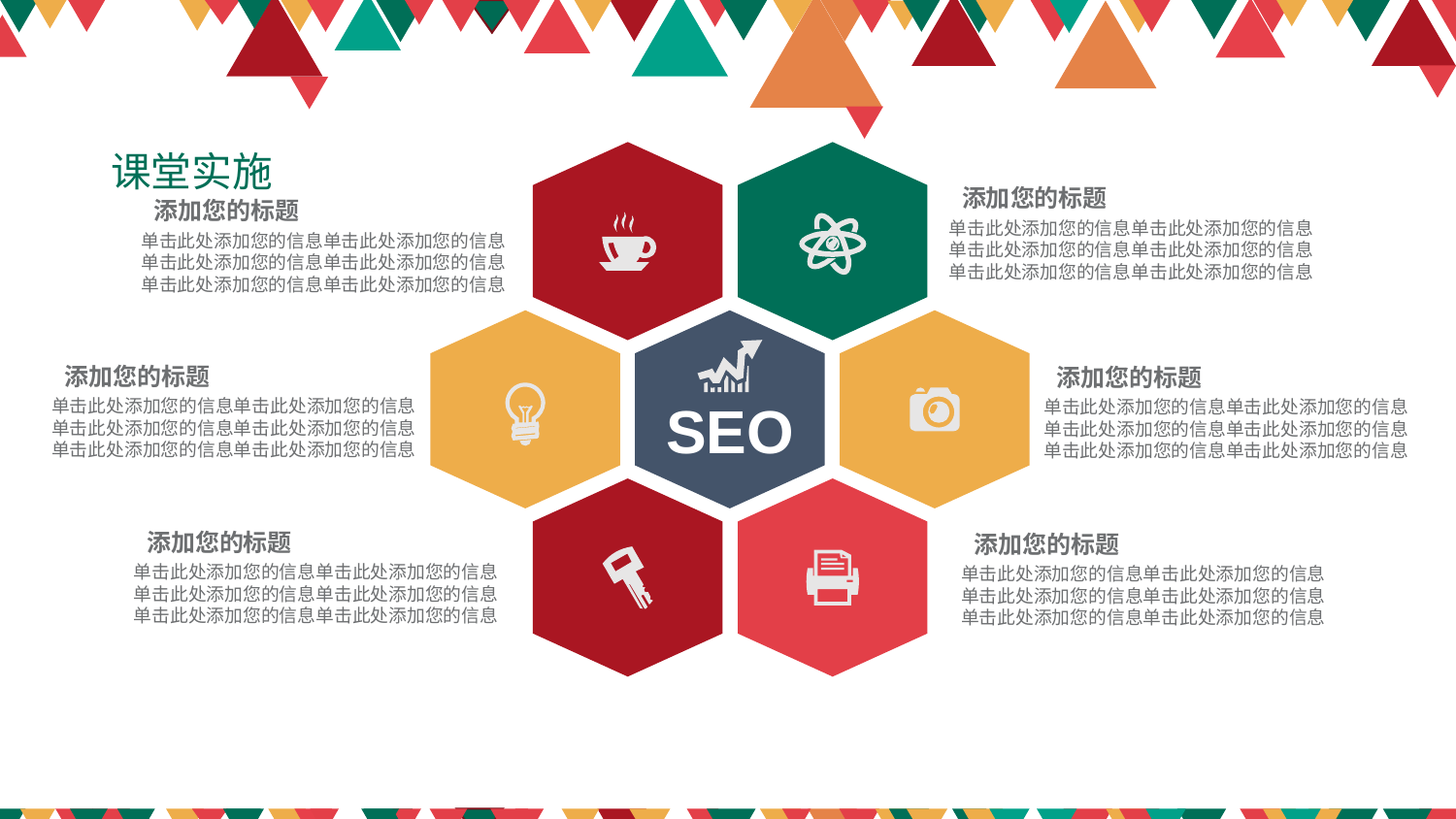

课堂实施

添加您的标题
单击此处添加您的信息单击此处添加您的信息单击此处添加您的信息单击此处添加您的信息单击此处添加您的信息单击此处添加您的信息
添加您的标题
单击此处添加您的信息单击此处添加您的信息单击此处添加您的信息单击此处添加您的信息单击此处添加您的信息单击此处添加您的信息

添加您的标题
单击此处添加您的信息单击此处添加您的信息单击此处添加您的信息单击此处添加您的信息单击此处添加您的信息单击此处添加您的信息
添加您的标题
单击此处添加您的信息单击此处添加您的信息单击此处添加您的信息单击此处添加您的信息单击此处添加您的信息单击此处添加您的信息
SEO

添加您的标题
单击此处添加您的信息单击此处添加您的信息单击此处添加您的信息单击此处添加您的信息单击此处添加您的信息单击此处添加您的信息
添加您的标题
单击此处添加您的信息单击此处添加您的信息单击此处添加您的信息单击此处添加您的信息单击此处添加您的信息单击此处添加您的信息